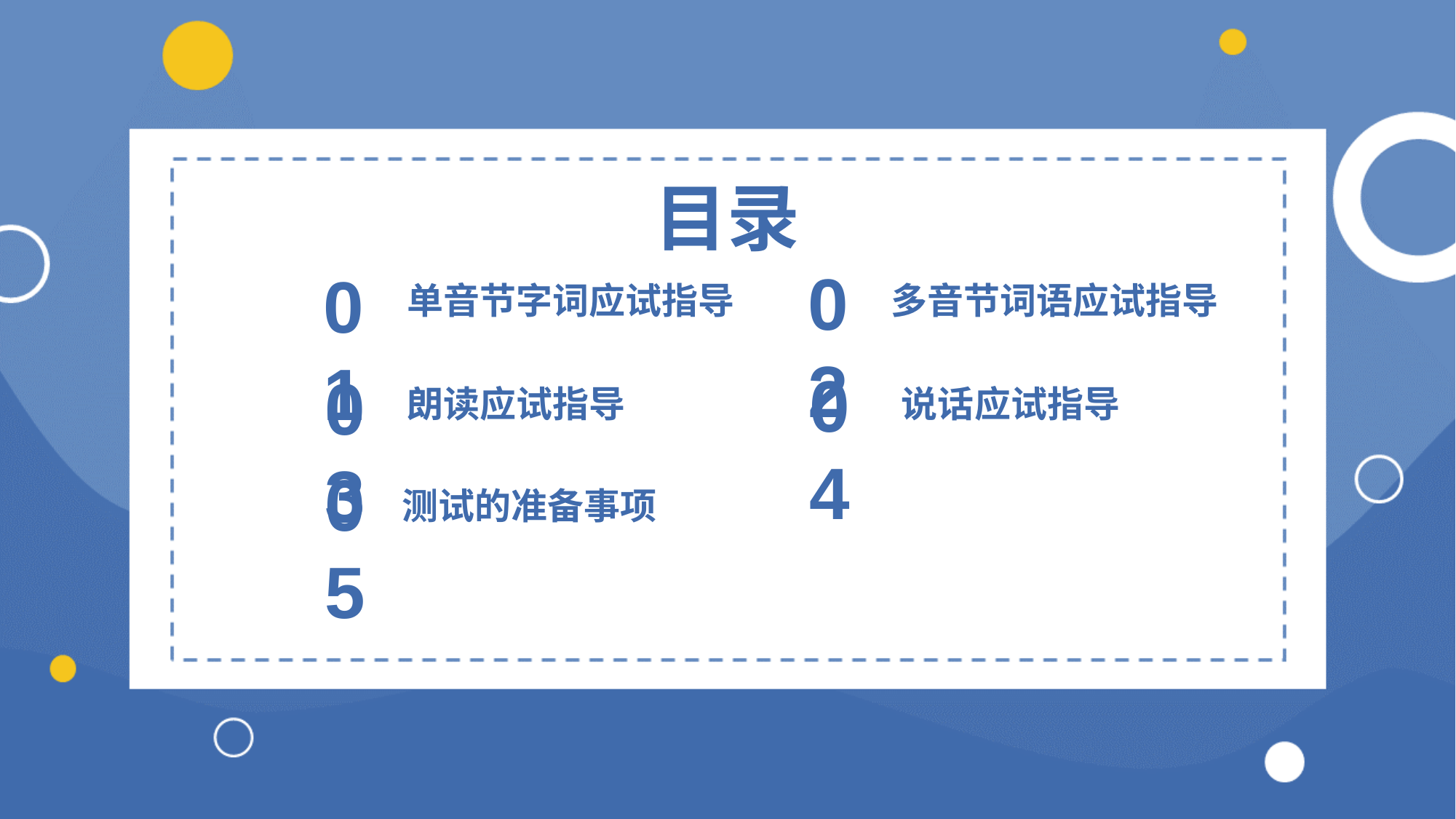

目录
02
01
单音节字词应试指导
多音节词语应试指导
04
03
朗读应试指导
说话应试指导
05
测试的准备事项